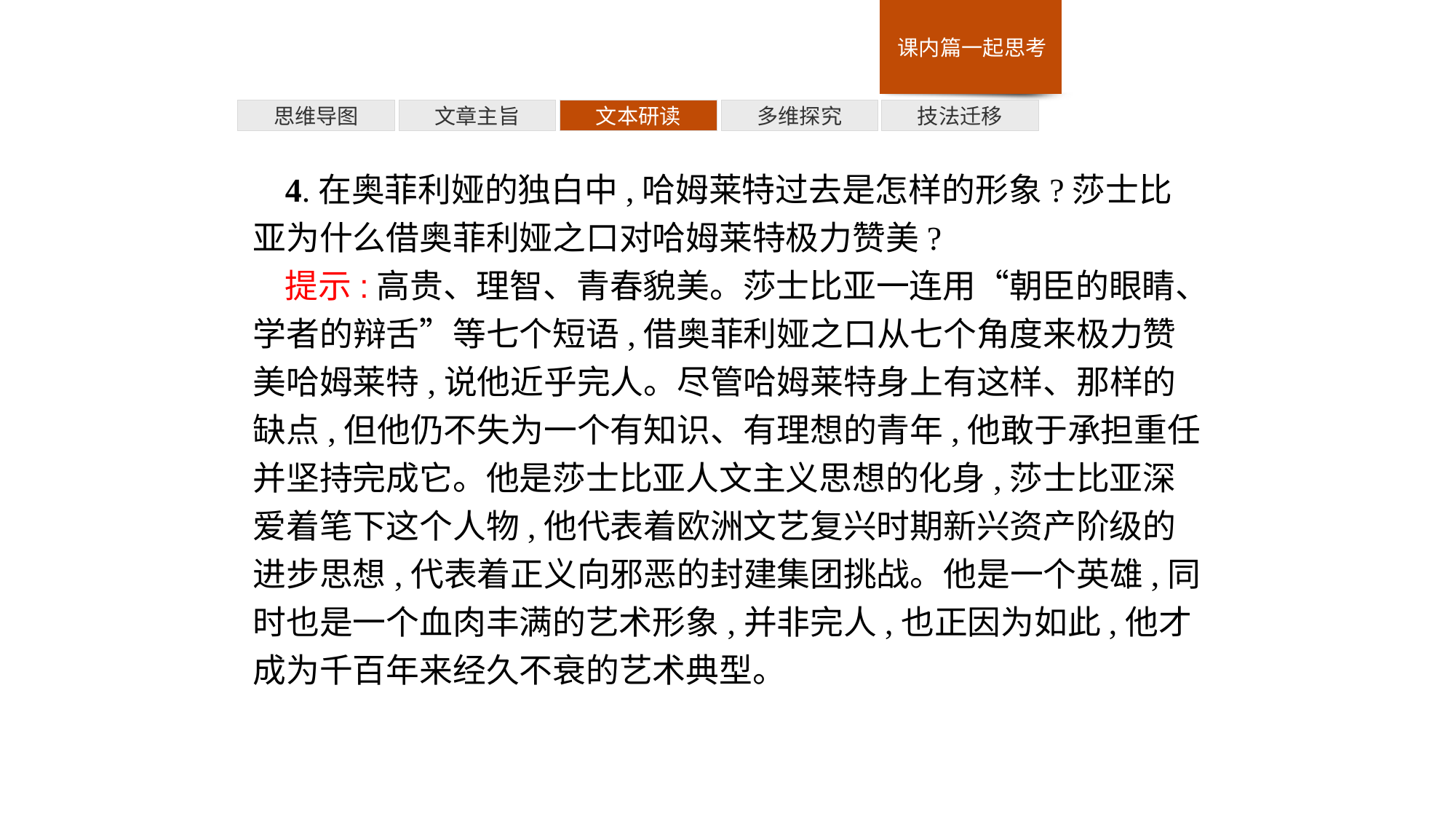

多维探究
思维导图
文章主旨
文本研读
技法迁移
4.在奥菲利娅的独白中,哈姆莱特过去是怎样的形象?莎士比亚为什么借奥菲利娅之口对哈姆莱特极力赞美?
提示:高贵、理智、青春貌美。莎士比亚一连用“朝臣的眼睛、学者的辩舌”等七个短语,借奥菲利娅之口从七个角度来极力赞美哈姆莱特,说他近乎完人。尽管哈姆莱特身上有这样、那样的缺点,但他仍不失为一个有知识、有理想的青年,他敢于承担重任并坚持完成它。他是莎士比亚人文主义思想的化身,莎士比亚深爱着笔下这个人物,他代表着欧洲文艺复兴时期新兴资产阶级的进步思想,代表着正义向邪恶的封建集团挑战。他是一个英雄,同时也是一个血肉丰满的艺术形象,并非完人,也正因为如此,他才成为千百年来经久不衰的艺术典型。